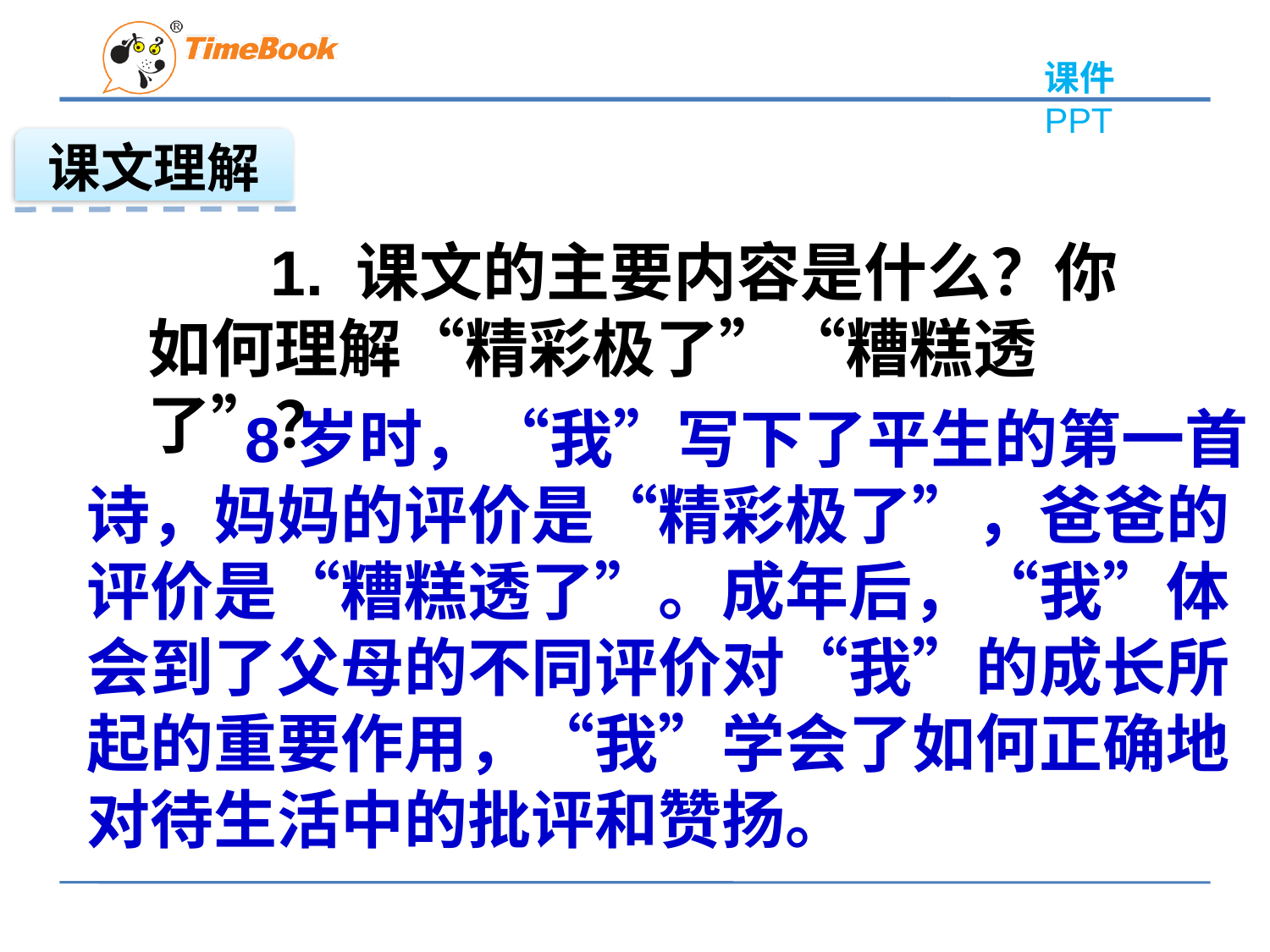

课文理解
       1. 课文的主要内容是什么？你如何理解“精彩极了”“糟糕透了”？
         8岁时，“我”写下了平生的第一首诗，妈妈的评价是“精彩极了”，爸爸的评价是“糟糕透了”。成年后，“我”体会到了父母的不同评价对“我”的成长所起的重要作用，“我”学会了如何正确地对待生活中的批评和赞扬。